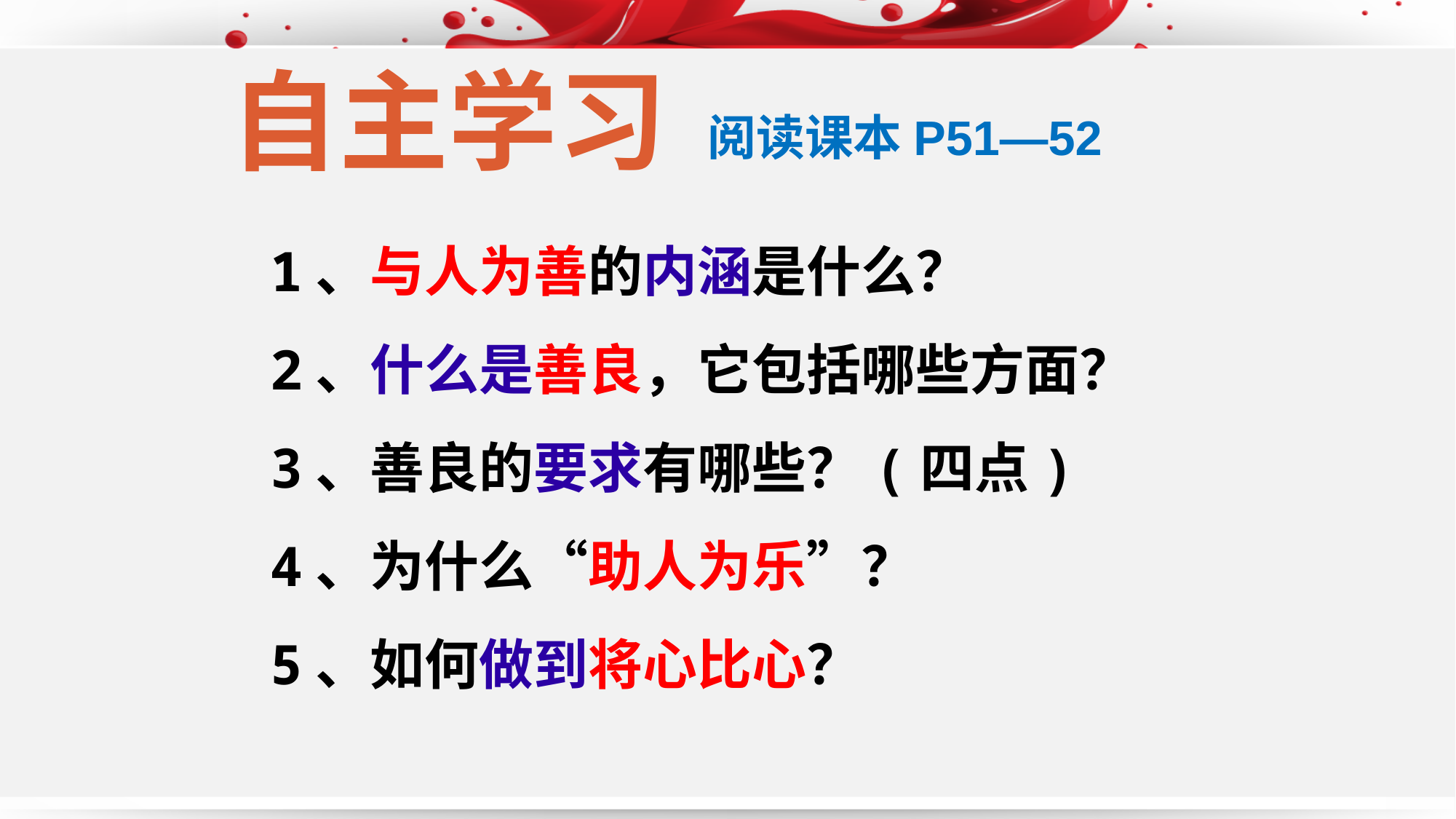

自主学习
阅读课本P51—52
1、与人为善的内涵是什么？
2、什么是善良，它包括哪些方面？
3、善良的要求有哪些？(四点)
4、为什么“助人为乐”？
5、如何做到将心比心？